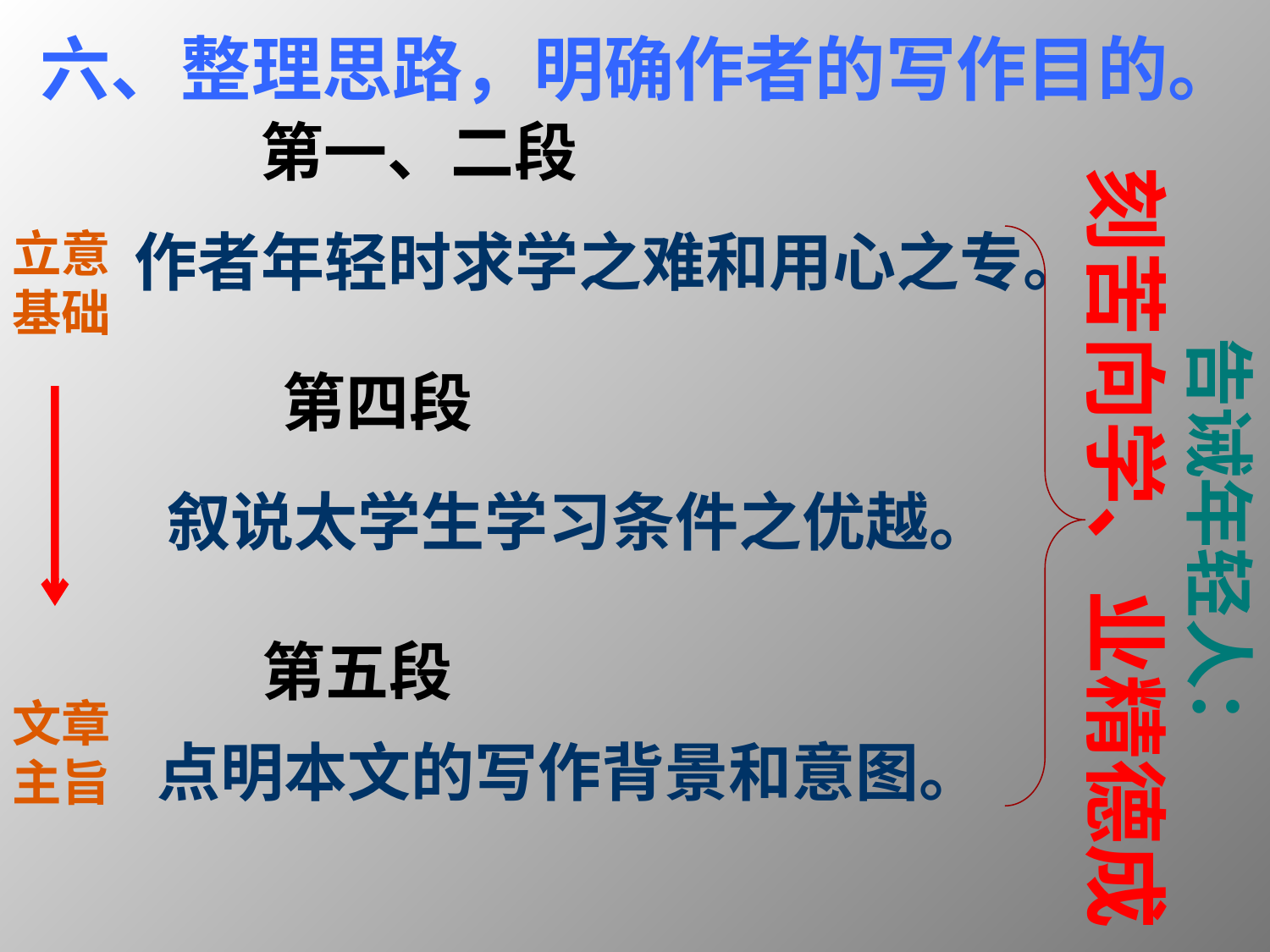

六、整理思路，明确作者的写作目的。
第一、二段
作者年轻时求学之难和用心之专。
告诫年轻人：
刻苦向学、业精德成
立意
基础

第四段
叙说太学生学习条件之优越。

第五段
点明本文的写作背景和意图。
文章
主旨